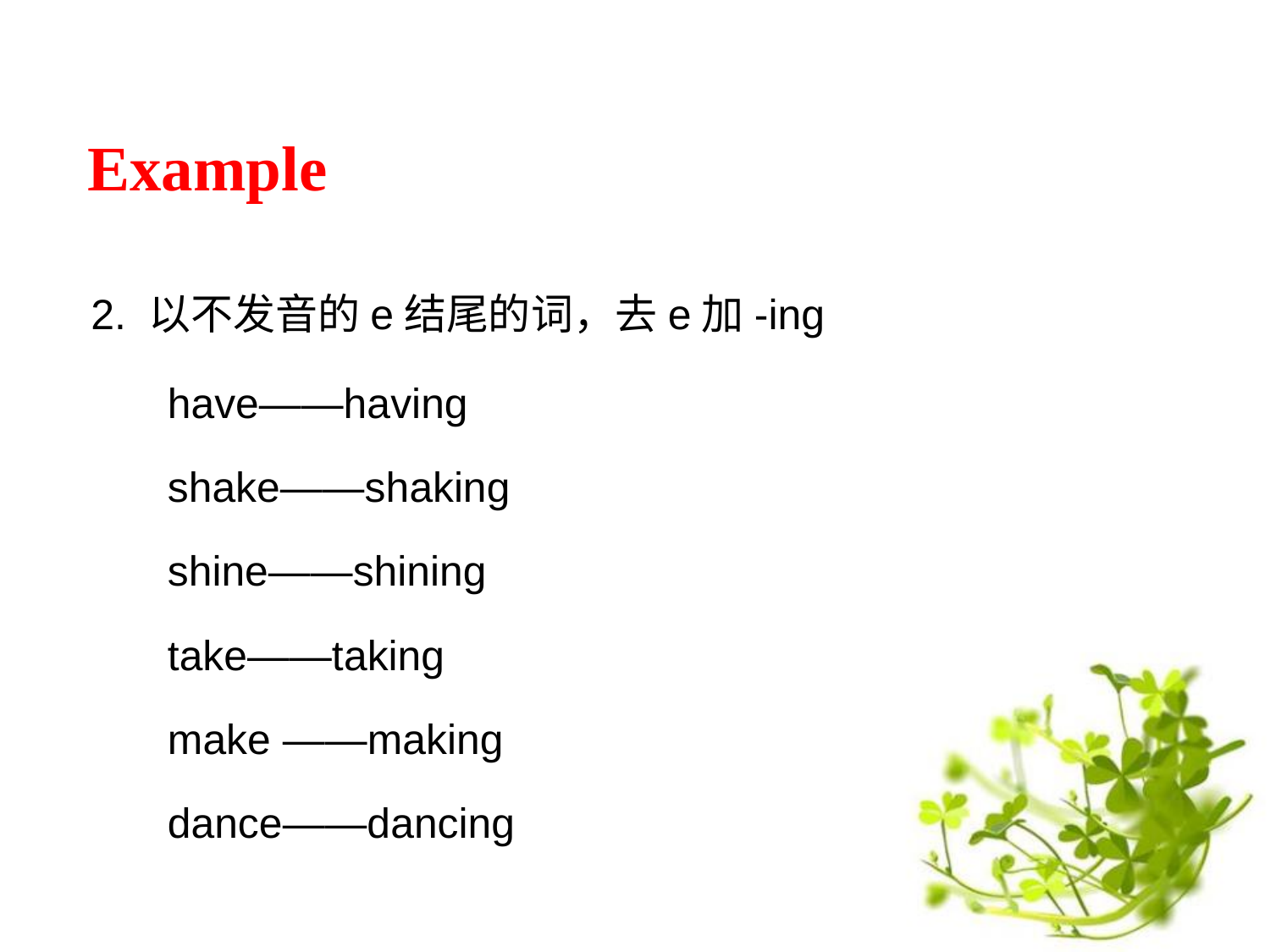

Example
2. 以不发音的e结尾的词，去e加-ing
have——having
shake——shaking
shine——shining
take——taking
make ——making
dance——dancing